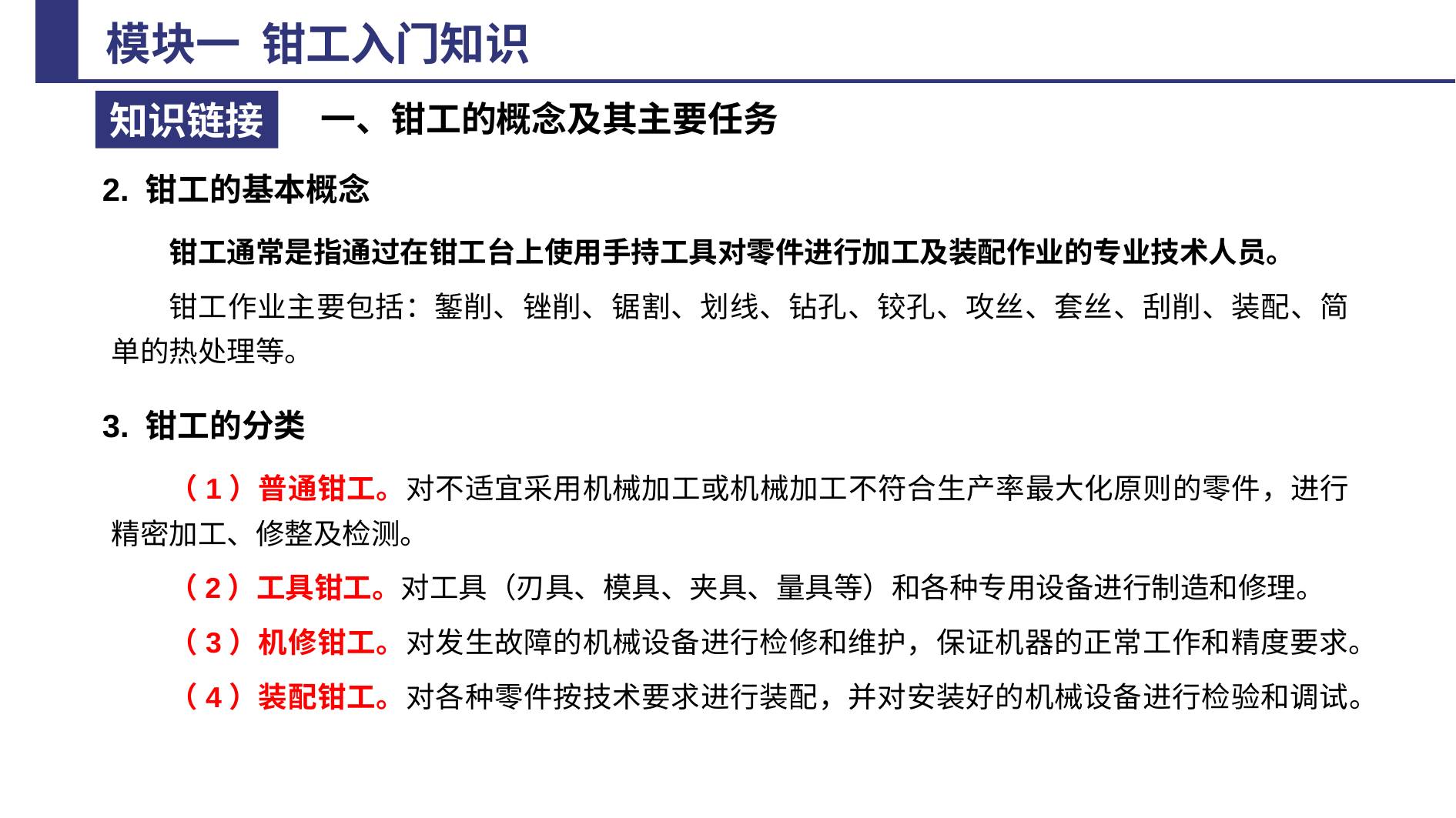

一、钳工的概念及其主要任务
2. 钳工的基本概念
钳工通常是指通过在钳工台上使用手持工具对零件进行加工及装配作业的专业技术人员。
钳工作业主要包括：錾削、锉削、锯割、划线、钻孔、铰孔、攻丝、套丝、刮削、装配、简单的热处理等。
3. 钳工的分类
（1）普通钳工。对不适宜采用机械加工或机械加工不符合生产率最大化原则的零件，进行精密加工、修整及检测。
（2）工具钳工。对工具（刃具、模具、夹具、量具等）和各种专用设备进行制造和修理。
（3）机修钳工。对发生故障的机械设备进行检修和维护，保证机器的正常工作和精度要求。
（4）装配钳工。对各种零件按技术要求进行装配，并对安装好的机械设备进行检验和调试。